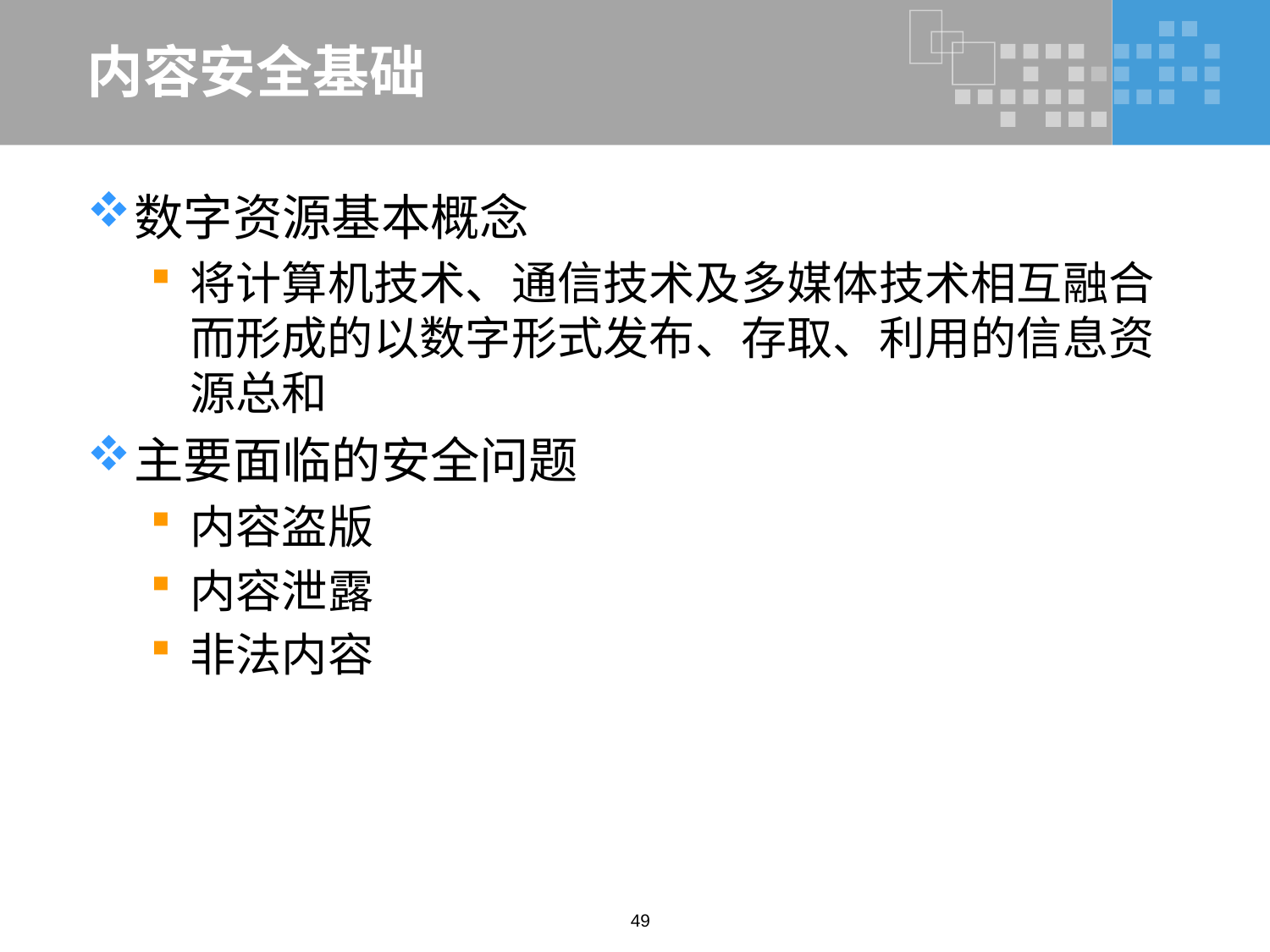

# 内容安全基础
数字资源基本概念
将计算机技术、通信技术及多媒体技术相互融合而形成的以数字形式发布、存取、利用的信息资源总和
主要面临的安全问题
内容盗版
内容泄露
非法内容

49